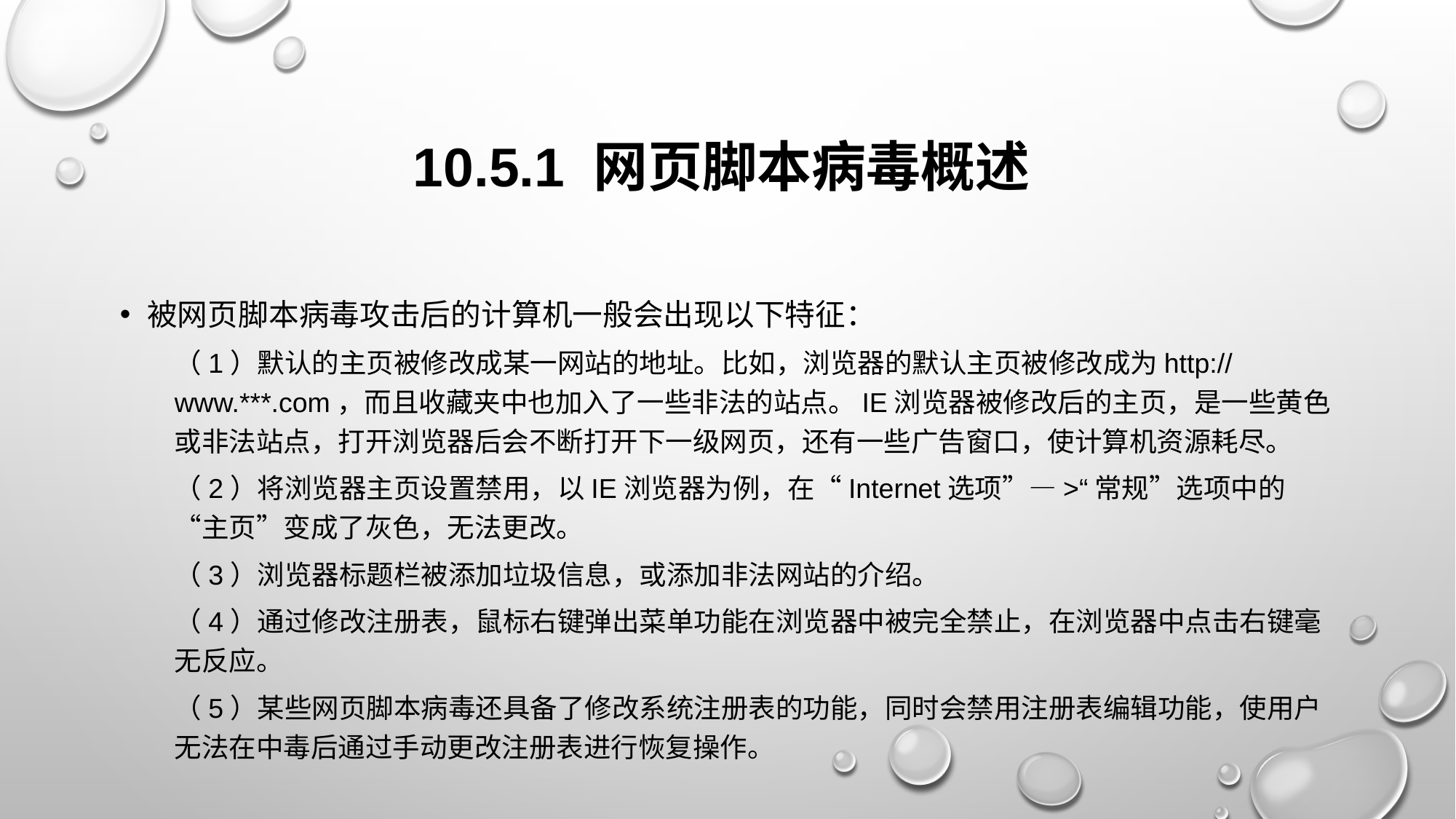

# 10.5.1 网页脚本病毒概述
被网页脚本病毒攻击后的计算机一般会出现以下特征：
（1）默认的主页被修改成某一网站的地址。比如，浏览器的默认主页被修改成为http://www.***.com，而且收藏夹中也加入了一些非法的站点。IE浏览器被修改后的主页，是一些黄色或非法站点，打开浏览器后会不断打开下一级网页，还有一些广告窗口，使计算机资源耗尽。
（2）将浏览器主页设置禁用，以IE浏览器为例，在“Internet选项”—>“常规”选项中的“主页”变成了灰色，无法更改。
（3）浏览器标题栏被添加垃圾信息，或添加非法网站的介绍。
（4）通过修改注册表，鼠标右键弹出菜单功能在浏览器中被完全禁止，在浏览器中点击右键毫无反应。
（5）某些网页脚本病毒还具备了修改系统注册表的功能，同时会禁用注册表编辑功能，使用户无法在中毒后通过手动更改注册表进行恢复操作。